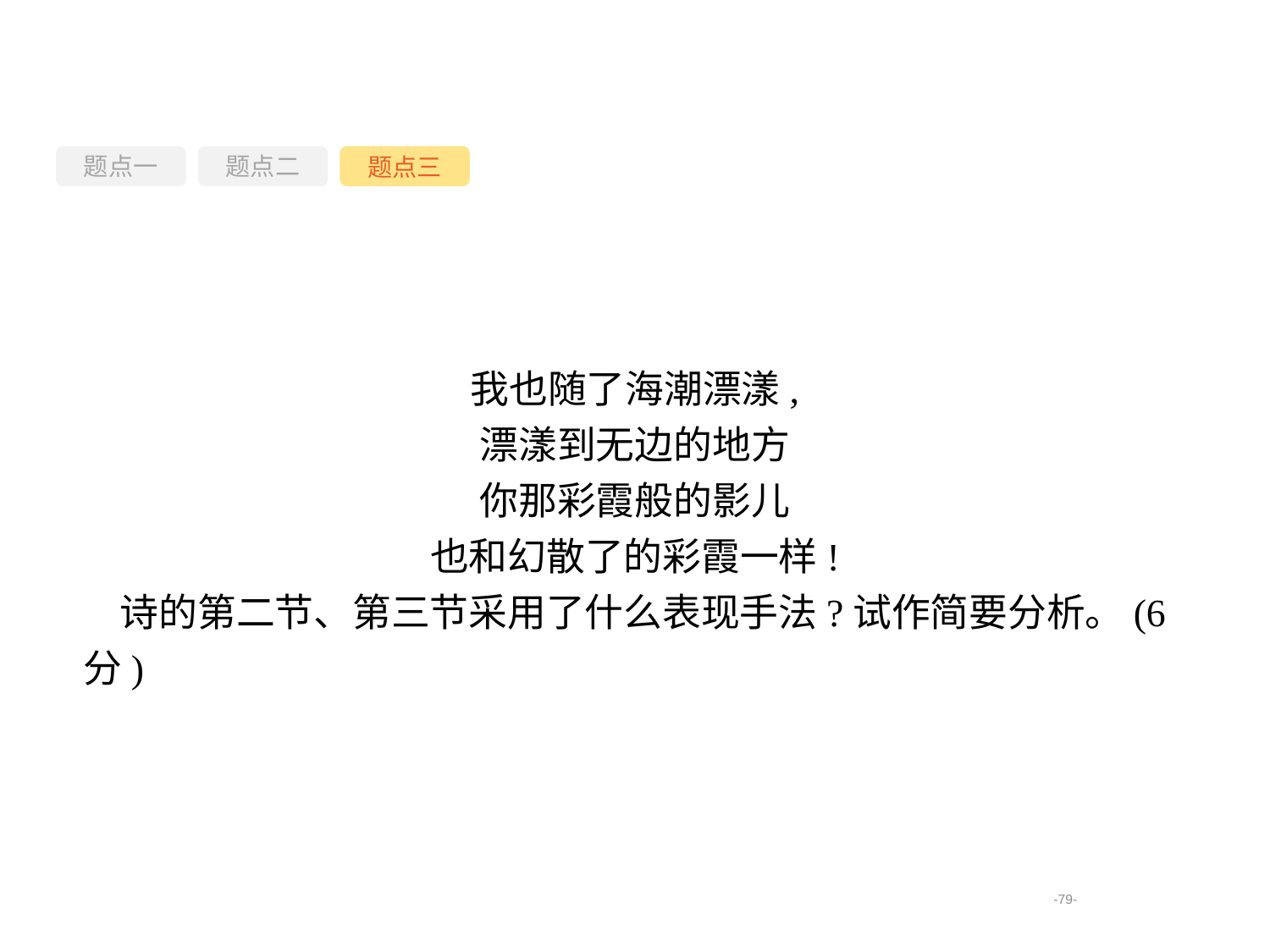

题点一
题点三
题点二
我也随了海潮漂漾,
漂漾到无边的地方
你那彩霞般的影儿
也和幻散了的彩霞一样!
诗的第二节、第三节采用了什么表现手法?试作简要分析。(6分)
-79-